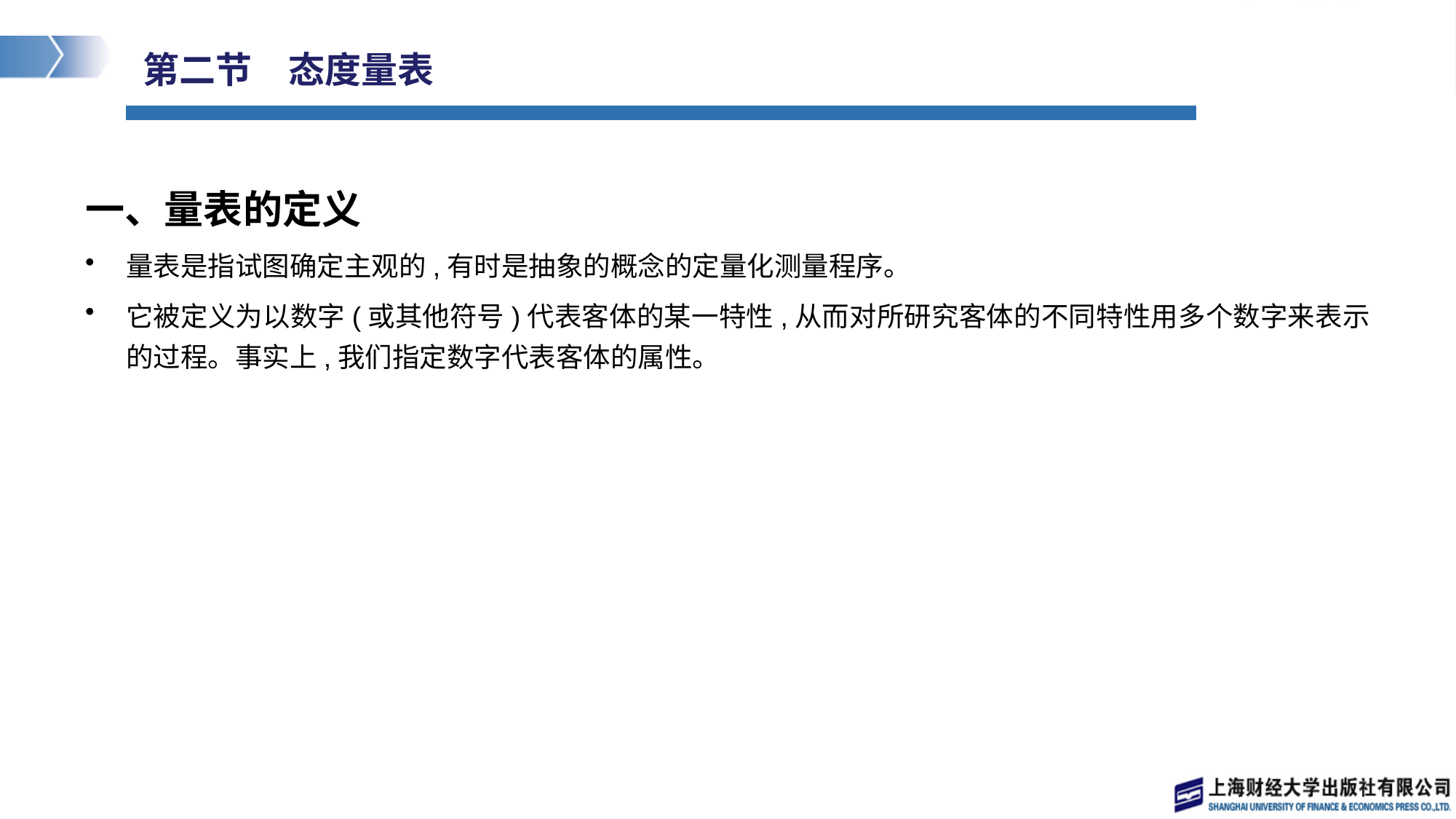

# 第二节　态度量表
一、量表的定义
量表是指试图确定主观的,有时是抽象的概念的定量化测量程序。
它被定义为以数字(或其他符号)代表客体的某一特性,从而对所研究客体的不同特性用多个数字来表示的过程。事实上,我们指定数字代表客体的属性。